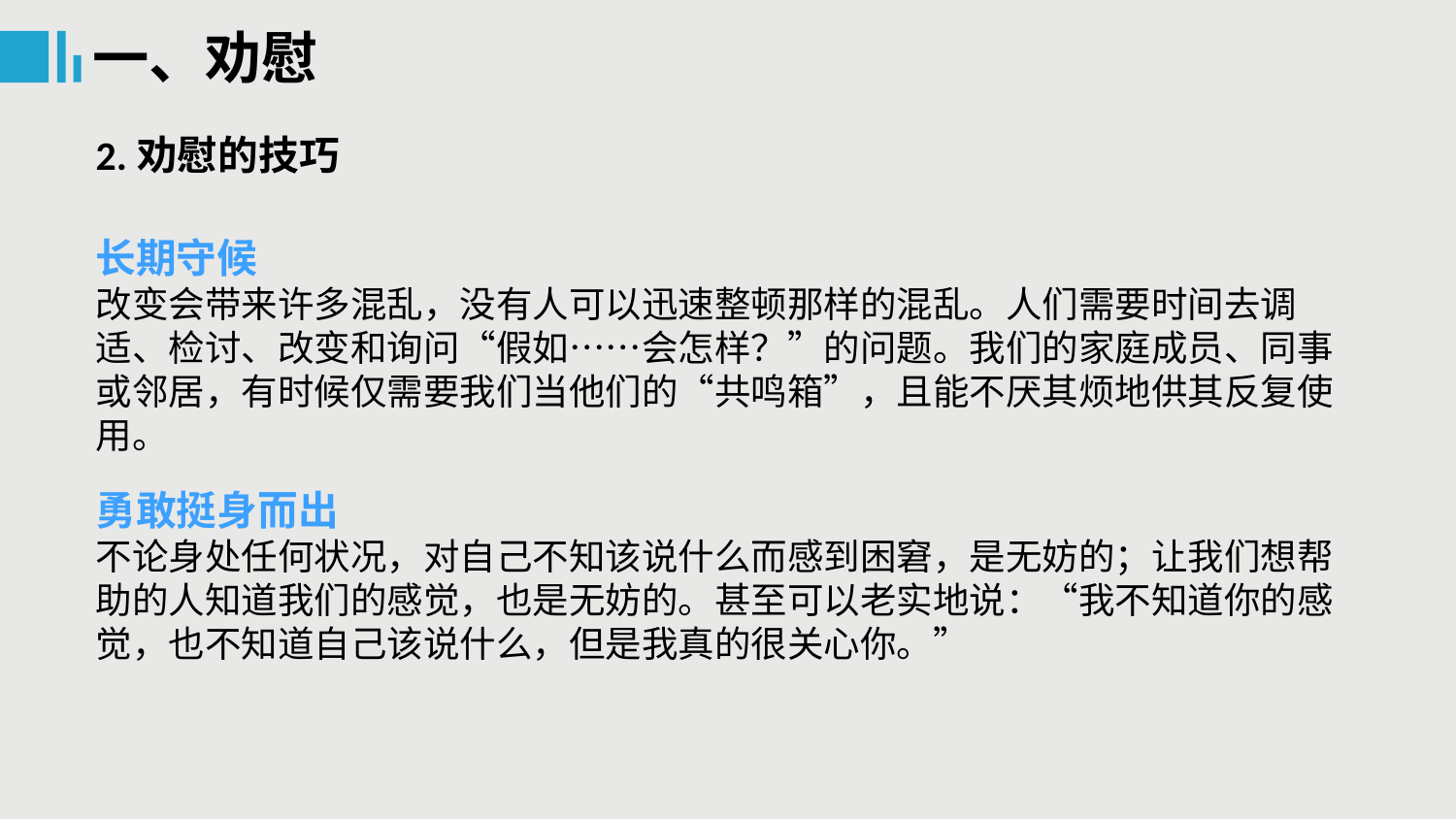

一、劝慰

2.劝慰的技巧
长期守候
改变会带来许多混乱，没有人可以迅速整顿那样的混乱。人们需要时间去调适、检讨、改变和询问“假如……会怎样？”的问题。我们的家庭成员、同事或邻居，有时候仅需要我们当他们的“共鸣箱”，且能不厌其烦地供其反复使用。
勇敢挺身而出
不论身处任何状况，对自己不知该说什么而感到困窘，是无妨的；让我们想帮助的人知道我们的感觉，也是无妨的。甚至可以老实地说：“我不知道你的感觉，也不知道自己该说什么，但是我真的很关心你。”